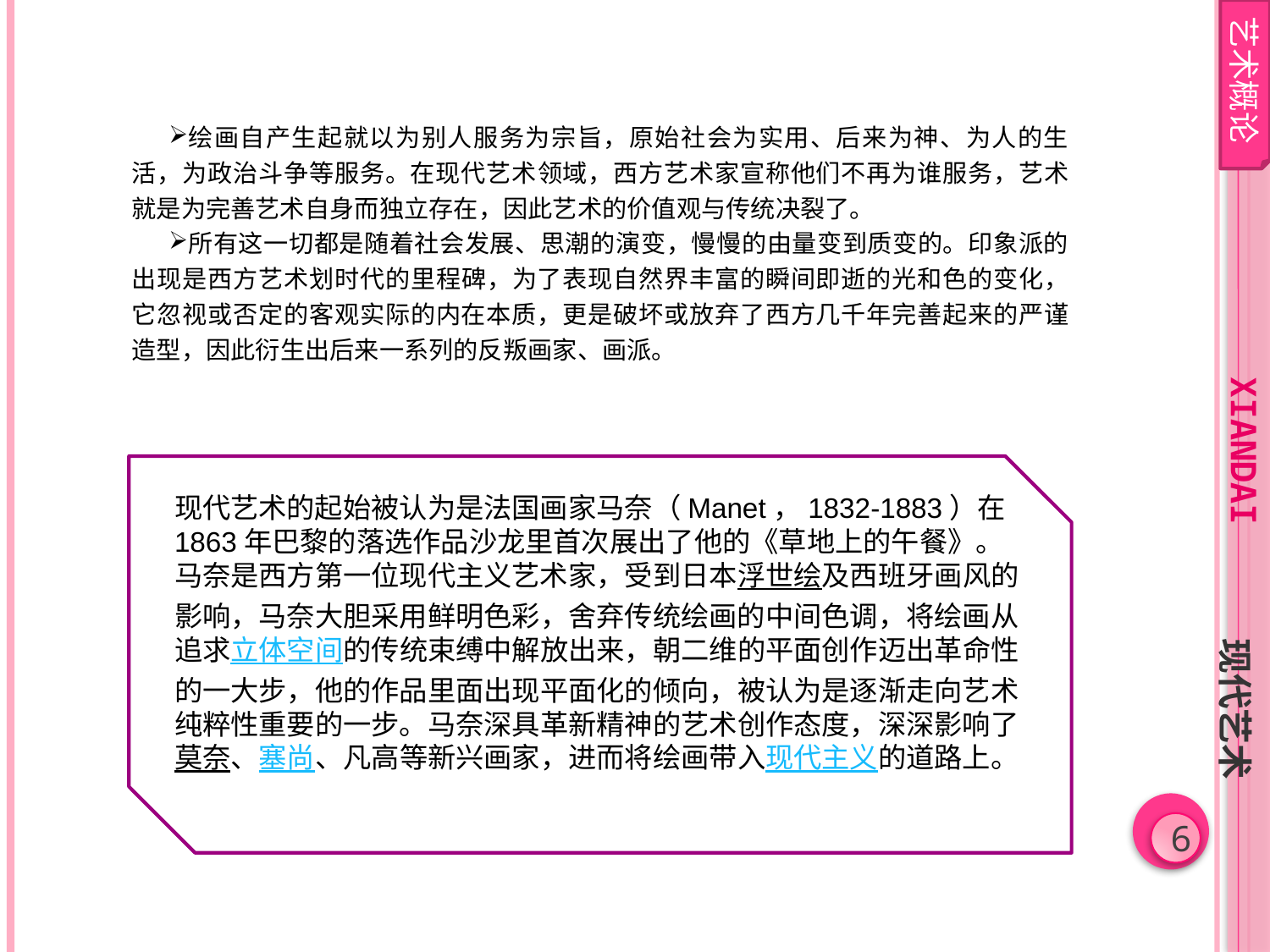

艺术概论
绘画自产生起就以为别人服务为宗旨，原始社会为实用、后来为神、为人的生活，为政治斗争等服务。在现代艺术领域，西方艺术家宣称他们不再为谁服务，艺术就是为完善艺术自身而独立存在，因此艺术的价值观与传统决裂了。
所有这一切都是随着社会发展、思潮的演变，慢慢的由量变到质变的。印象派的出现是西方艺术划时代的里程碑，为了表现自然界丰富的瞬间即逝的光和色的变化，它忽视或否定的客观实际的内在本质，更是破坏或放弃了西方几千年完善起来的严谨造型，因此衍生出后来一系列的反叛画家、画派。

xiandai
现代艺术的起始被认为是法国画家马奈（Manet，1832-1883）在1863年巴黎的落选作品沙龙里首次展出了他的《草地上的午餐》。马奈是西方第一位现代主义艺术家，受到日本浮世绘及西班牙画风的影响，马奈大胆采用鲜明色彩，舍弃传统绘画的中间色调，将绘画从追求立体空间的传统束缚中解放出来，朝二维的平面创作迈出革命性的一大步，他的作品里面出现平面化的倾向，被认为是逐渐走向艺术纯粹性重要的一步。马奈深具革新精神的艺术创作态度，深深影响了莫奈、塞尚、凡高等新兴画家，进而将绘画带入现代主义的道路上。

现代艺术
6